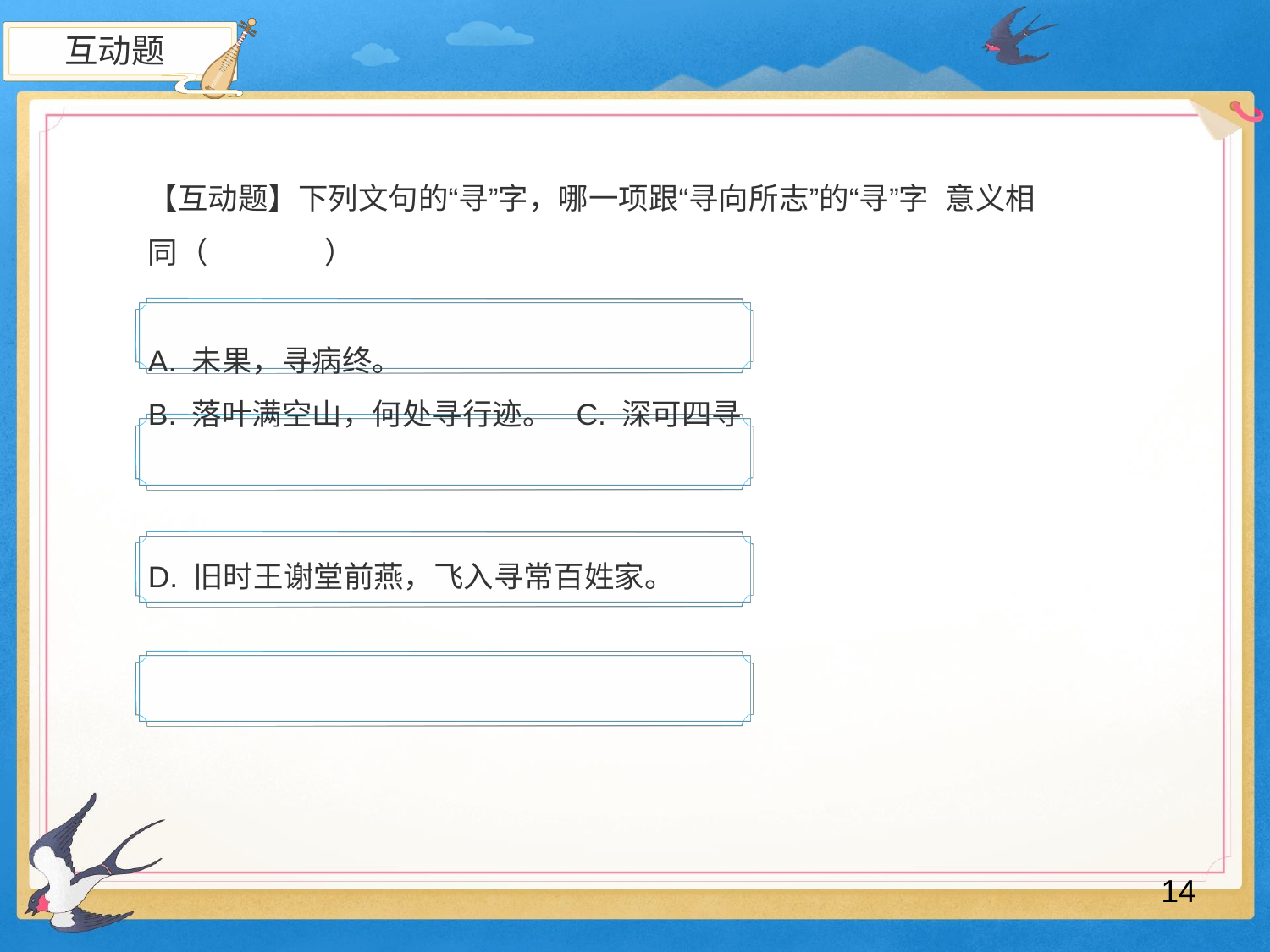

互动题
【互动题】下列文句的“寻”字，哪一项跟“寻向所志”的“寻”字  意义相同（	）

A. 未果，寻病终。
B. 落叶满空山，何处寻行迹。  C. 深可四寻

D. 旧时王谢堂前燕，飞入寻常百姓家。

14